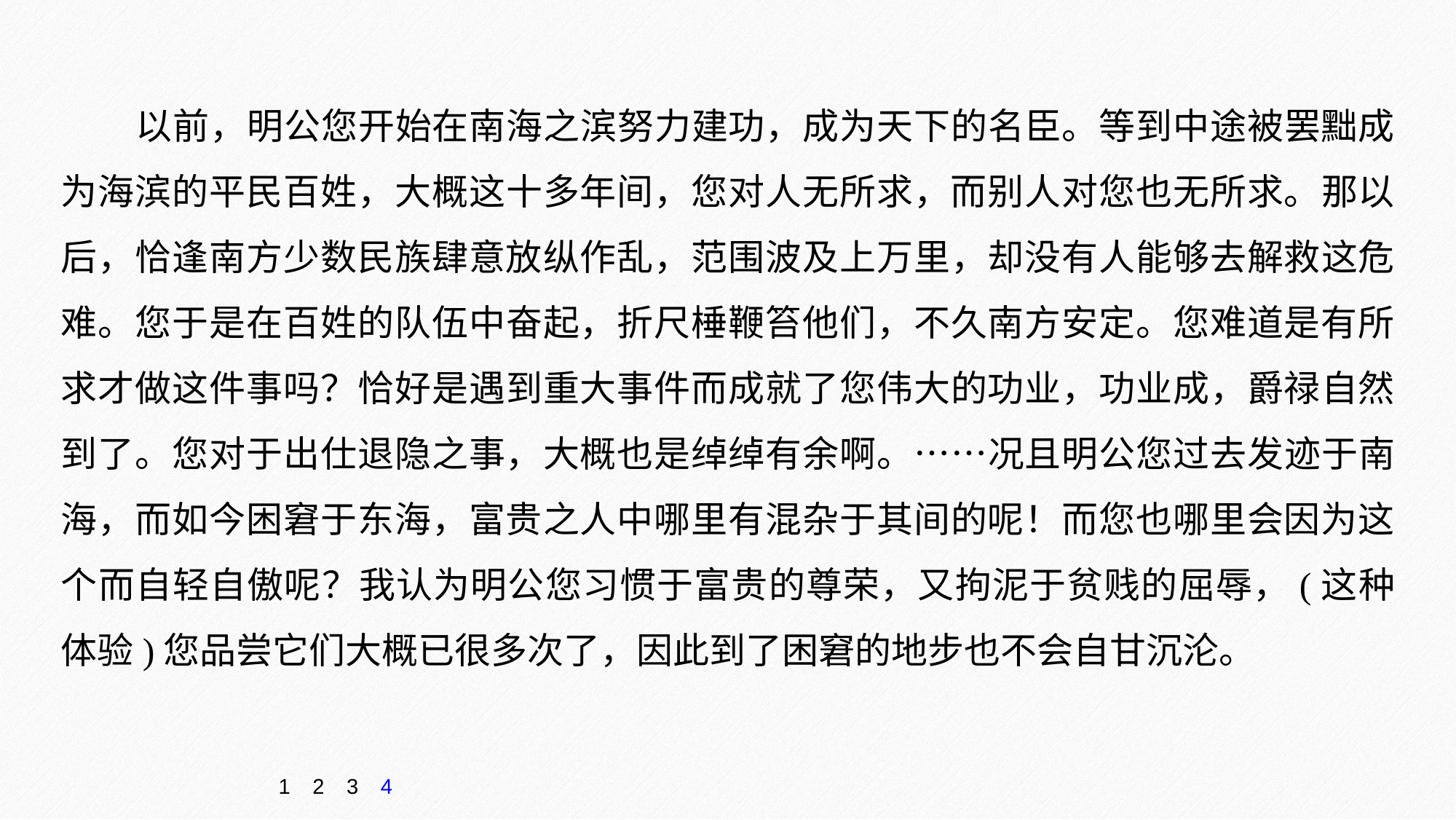

以前，明公您开始在南海之滨努力建功，成为天下的名臣。等到中途被罢黜成为海滨的平民百姓，大概这十多年间，您对人无所求，而别人对您也无所求。那以后，恰逢南方少数民族肆意放纵作乱，范围波及上万里，却没有人能够去解救这危难。您于是在百姓的队伍中奋起，折尺棰鞭笞他们，不久南方安定。您难道是有所求才做这件事吗？恰好是遇到重大事件而成就了您伟大的功业，功业成，爵禄自然到了。您对于出仕退隐之事，大概也是绰绰有余啊。……况且明公您过去发迹于南海，而如今困窘于东海，富贵之人中哪里有混杂于其间的呢！而您也哪里会因为这个而自轻自傲呢？我认为明公您习惯于富贵的尊荣，又拘泥于贫贱的屈辱，(这种体验)您品尝它们大概已很多次了，因此到了困窘的地步也不会自甘沉沦。
1
2
3
4